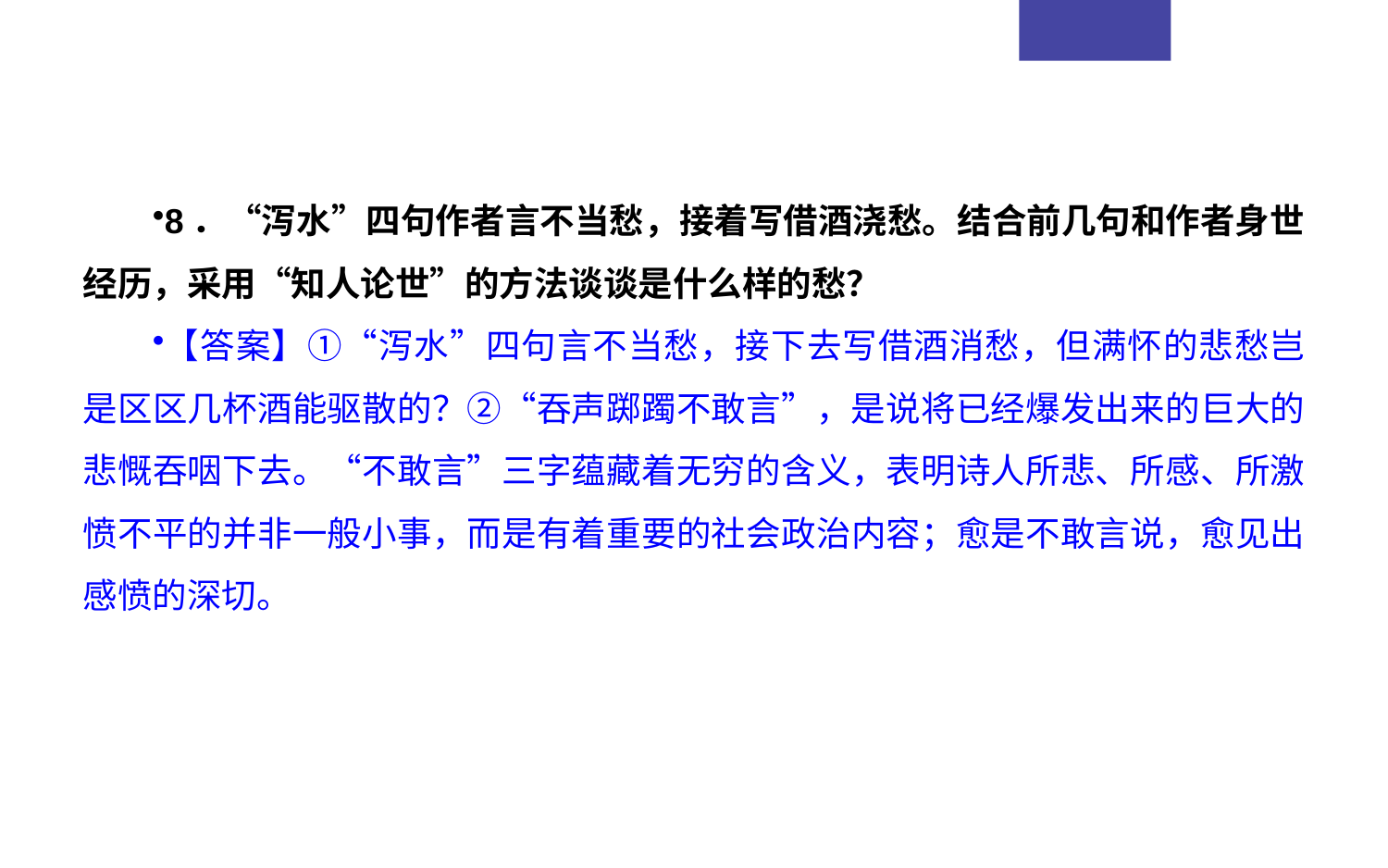

8．“泻水”四句作者言不当愁，接着写借酒浇愁。结合前几句和作者身世经历，采用“知人论世”的方法谈谈是什么样的愁？
【答案】①“泻水”四句言不当愁，接下去写借酒消愁，但满怀的悲愁岂是区区几杯酒能驱散的？②“吞声踯躅不敢言”，是说将已经爆发出来的巨大的悲慨吞咽下去。“不敢言”三字蕴藏着无穷的含义，表明诗人所悲、所感、所激愤不平的并非一般小事，而是有着重要的社会政治内容；愈是不敢言说，愈见出感愤的深切。